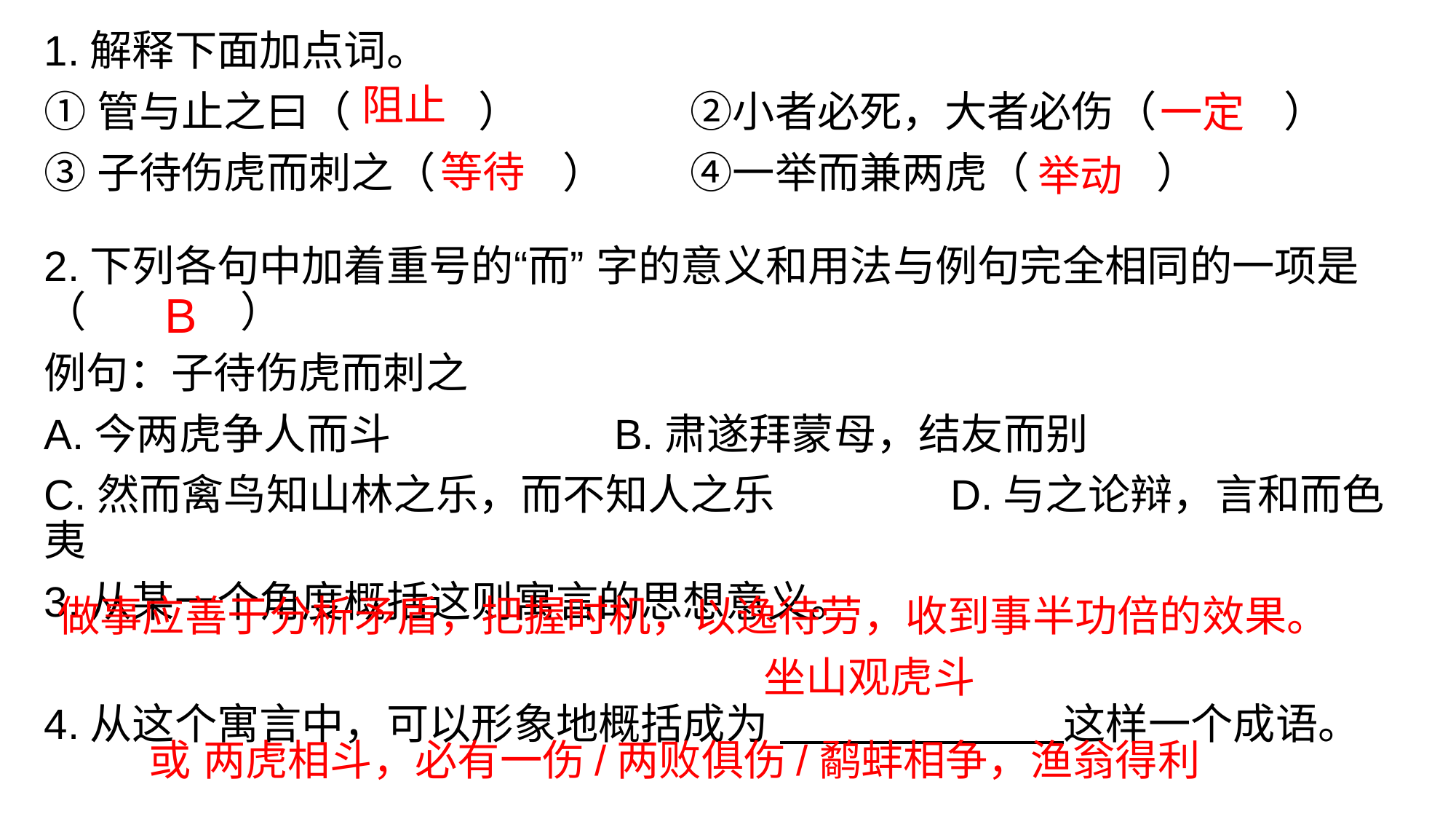

1.解释下面加点词。
①管与止之曰（　　　）　　　　②小者必死，大者必伤（　　　）
③子待伤虎而刺之（　　　）　　④一举而兼两虎（　　　）

2.下列各句中加着重号的“而” 字的意义和用法与例句完全相同的一项是（             ）
例句：子待伤虎而刺之
A.今两虎争人而斗                  B.肃遂拜蒙母，结友而别
C.然而禽鸟知山林之乐，而不知人之乐              D.与之论辩，言和而色夷
3.从某一个角度概括这则寓言的思想意义。

4.从这个寓言中，可以形象地概括成为                         这样一个成语。

 阻止
一定
等待
举动
B
做事应善于分析矛盾，把握时机，以逸待劳，收到事半功倍的效果。
坐山观虎斗
或 两虎相斗，必有一伤/两败俱伤/鹬蚌相争，渔翁得利